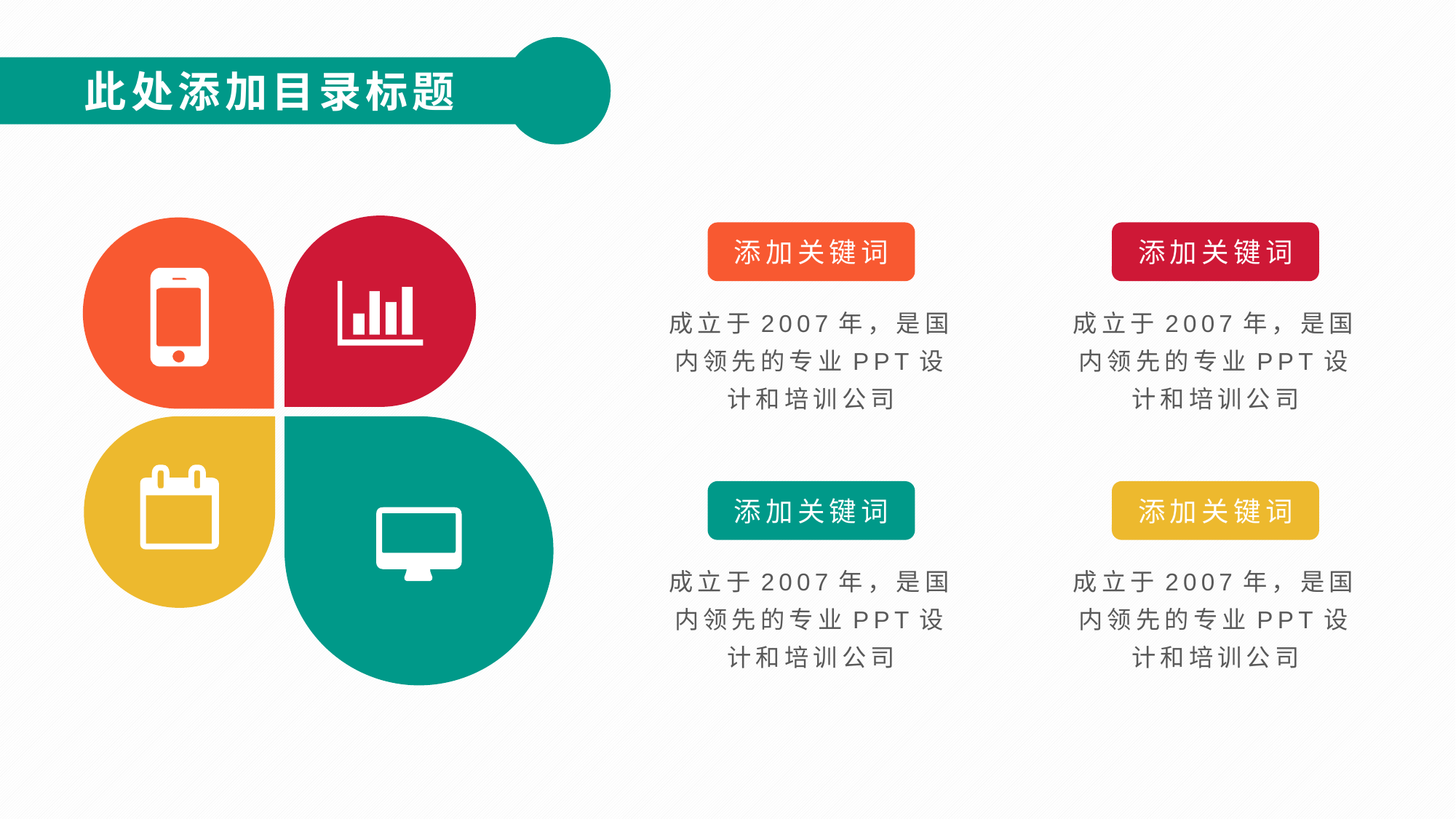

此处添加目录标题

添加关键词
成立于2007年，是国内领先的专业PPT设计和培训公司
添加关键词
成立于2007年，是国内领先的专业PPT设计和培训公司
添加关键词
成立于2007年，是国内领先的专业PPT设计和培训公司
添加关键词
成立于2007年，是国内领先的专业PPT设计和培训公司